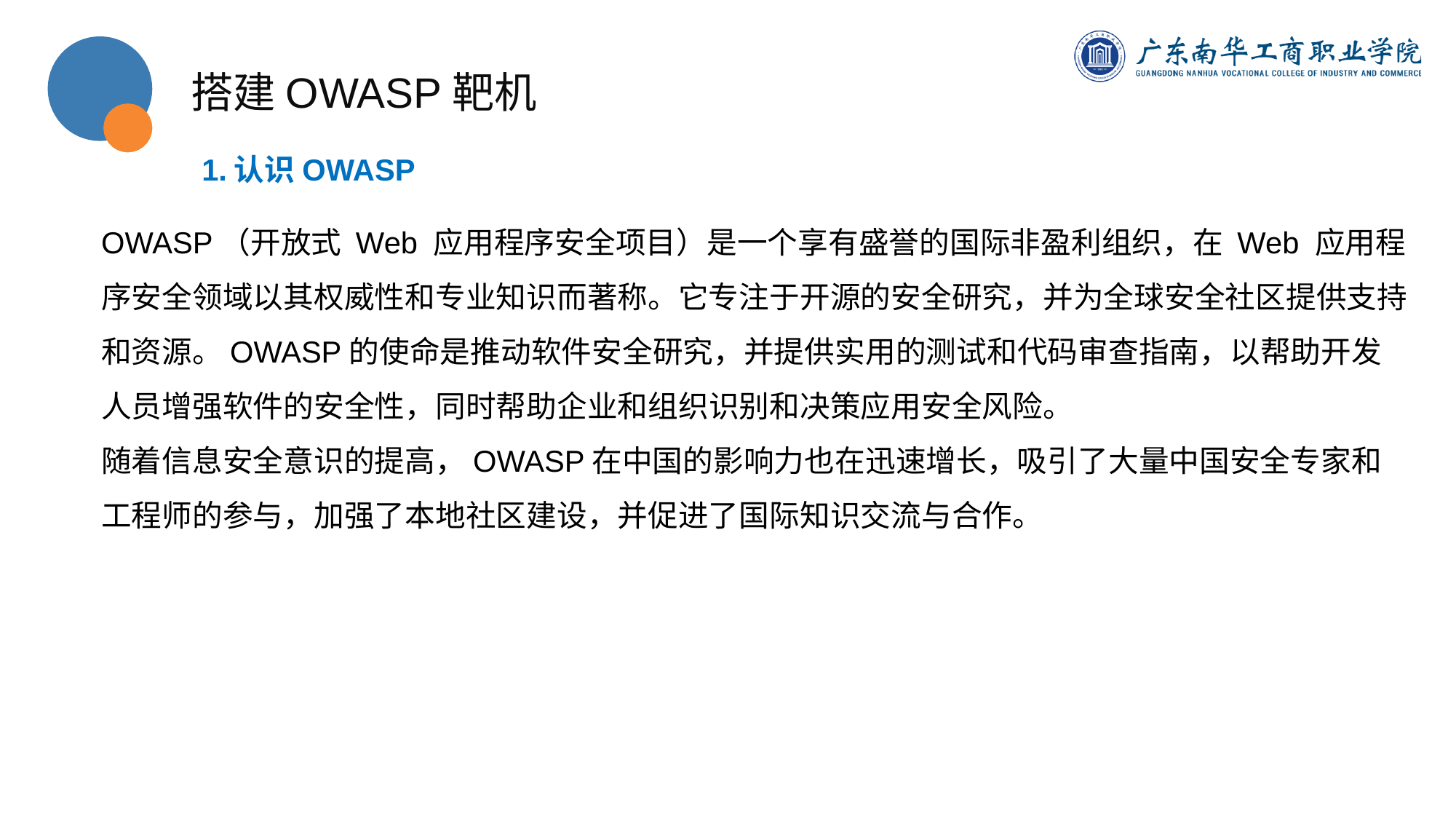

搭建OWASP靶机

1.认识OWASP
OWASP（开放式 Web 应用程序安全项目）是一个享有盛誉的国际非盈利组织，在 Web 应用程序安全领域以其权威性和专业知识而著称。它专注于开源的安全研究，并为全球安全社区提供支持和资源。OWASP的使命是推动软件安全研究，并提供实用的测试和代码审查指南，以帮助开发人员增强软件的安全性，同时帮助企业和组织识别和决策应用安全风险。
随着信息安全意识的提高，OWASP在中国的影响力也在迅速增长，吸引了大量中国安全专家和工程师的参与，加强了本地社区建设，并促进了国际知识交流与合作。